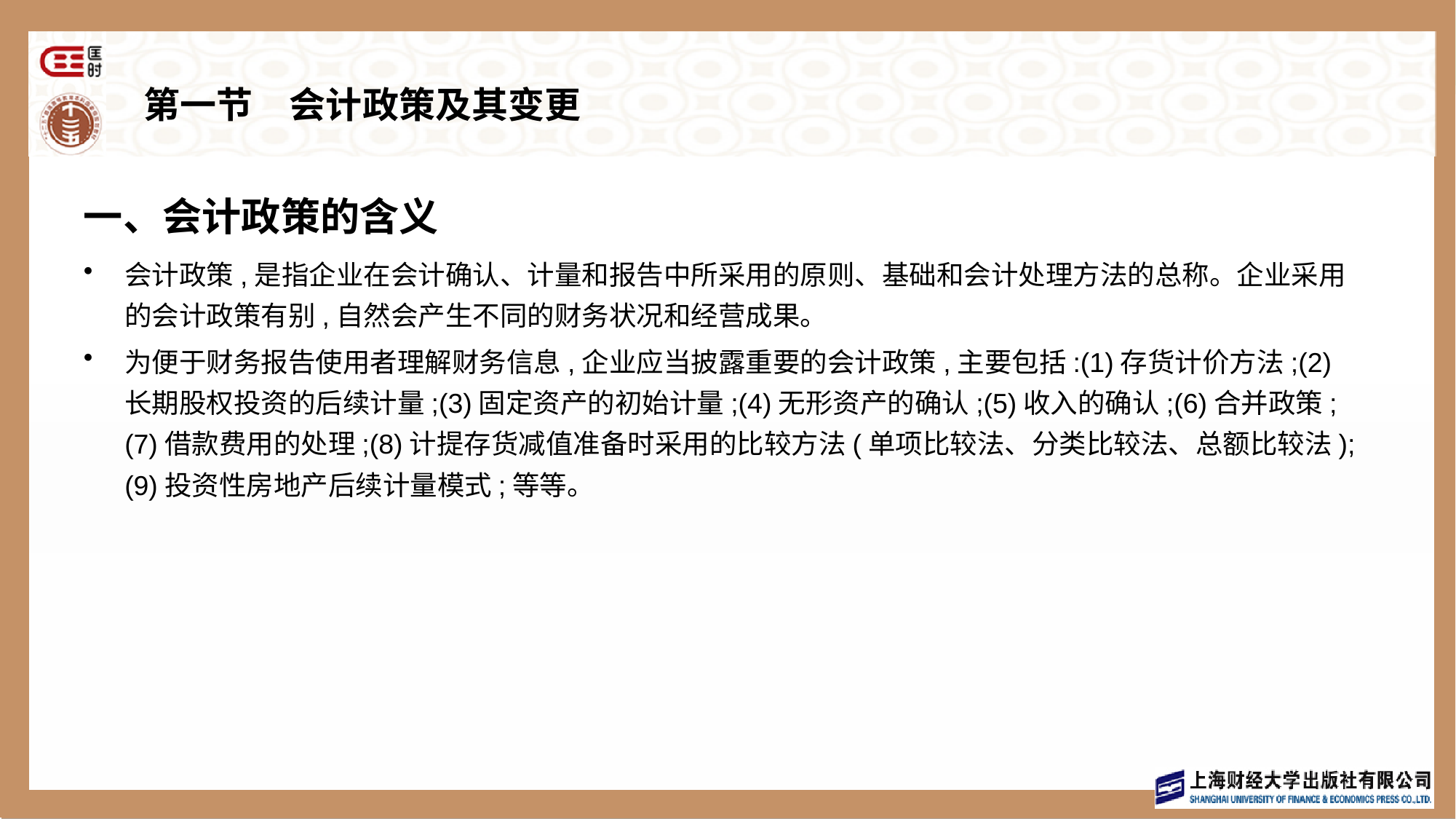

# 第一节　会计政策及其变更
一、会计政策的含义
会计政策,是指企业在会计确认、计量和报告中所采用的原则、基础和会计处理方法的总称。企业采用的会计政策有别,自然会产生不同的财务状况和经营成果。
为便于财务报告使用者理解财务信息,企业应当披露重要的会计政策,主要包括:(1)存货计价方法;(2)长期股权投资的后续计量;(3)固定资产的初始计量;(4)无形资产的确认;(5)收入的确认;(6)合并政策;(7)借款费用的处理;(8)计提存货减值准备时采用的比较方法(单项比较法、分类比较法、总额比较法);(9)投资性房地产后续计量模式;等等。